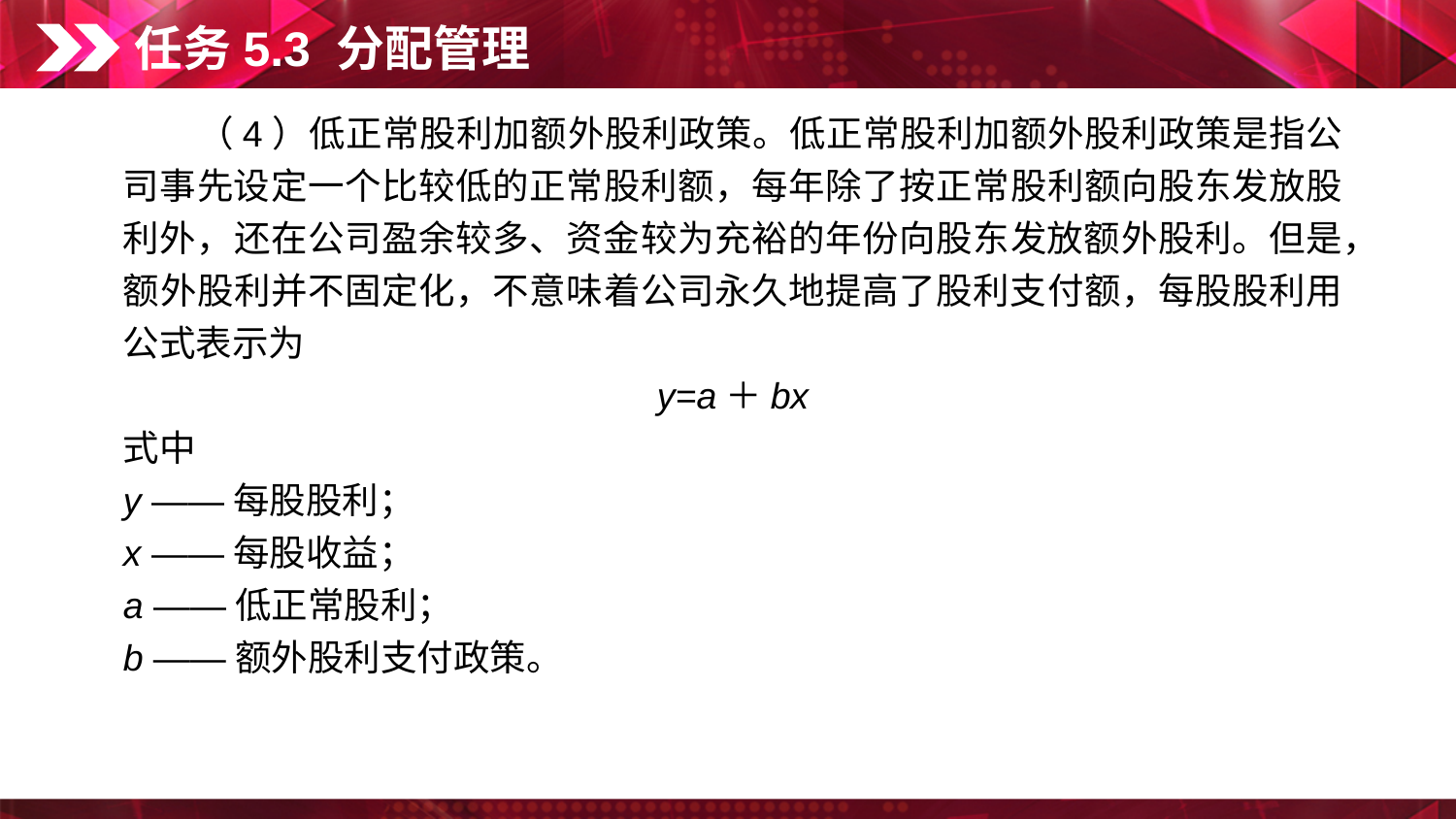

任务5.3 分配管理

　　（4）低正常股利加额外股利政策。低正常股利加额外股利政策是指公司事先设定一个比较低的正常股利额，每年除了按正常股利额向股东发放股利外，还在公司盈余较多、资金较为充裕的年份向股东发放额外股利。但是，额外股利并不固定化，不意味着公司永久地提高了股利支付额，每股股利用公式表示为
y=a＋bx
式中
y ——每股股利；
x ——每股收益；
a ——低正常股利；
b ——额外股利支付政策。